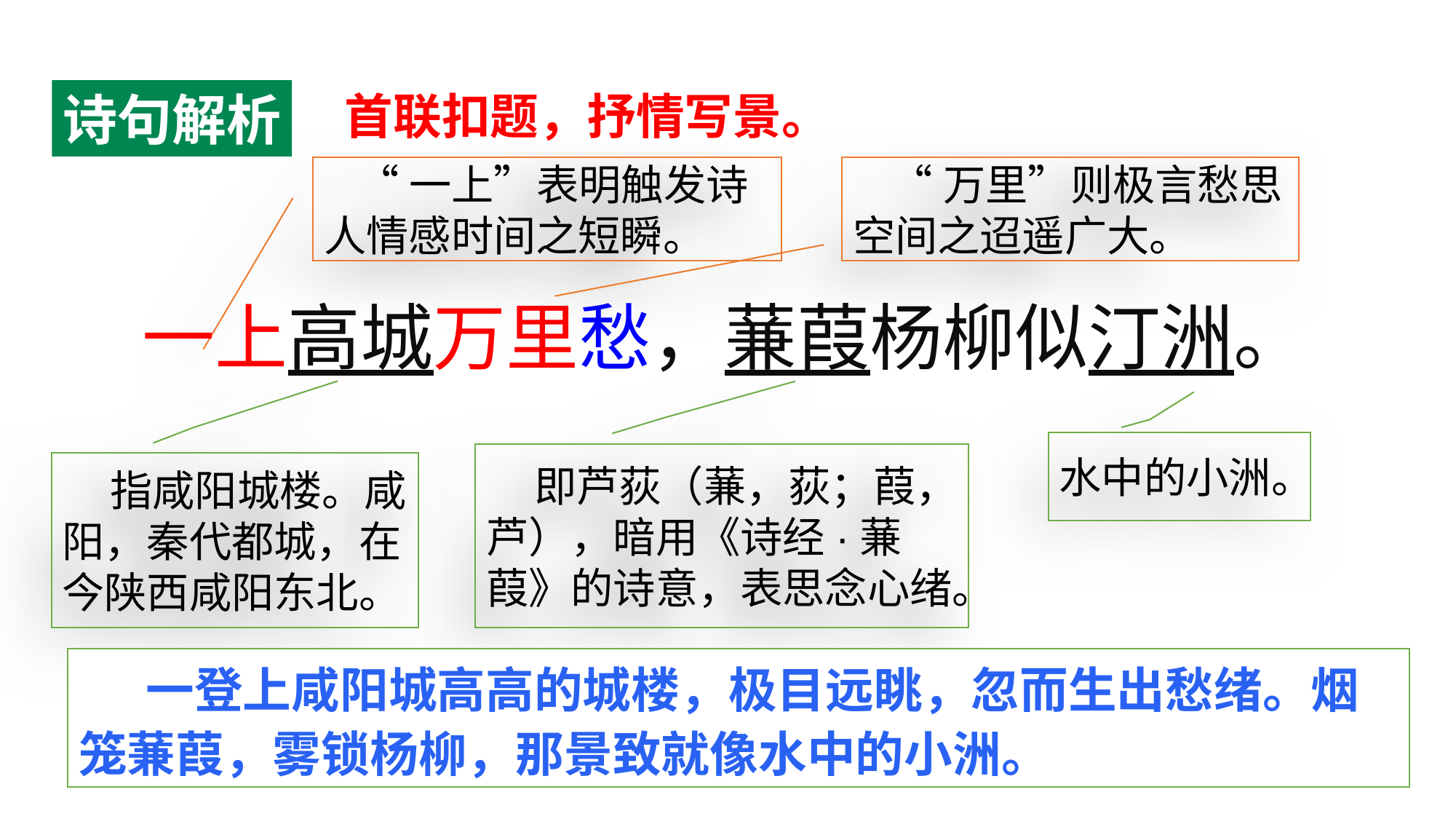

诗句解析
首联扣题，抒情写景。
    “万里”则极言愁思空间之迢遥广大。
    “一上”表明触发诗人情感时间之短瞬。
一上高城万里愁，蒹葭杨柳似汀洲。
水中的小洲。
    即芦荻（蒹，荻；葭，芦），暗用《诗经·蒹葭》的诗意，表思念心绪。
    指咸阳城楼。咸阳，秦代都城，在今陕西咸阳东北。

     一登上咸阳城高高的城楼，极目远眺，忽而生出愁绪。烟笼蒹葭，雾锁杨柳，那景致就像水中的小洲。